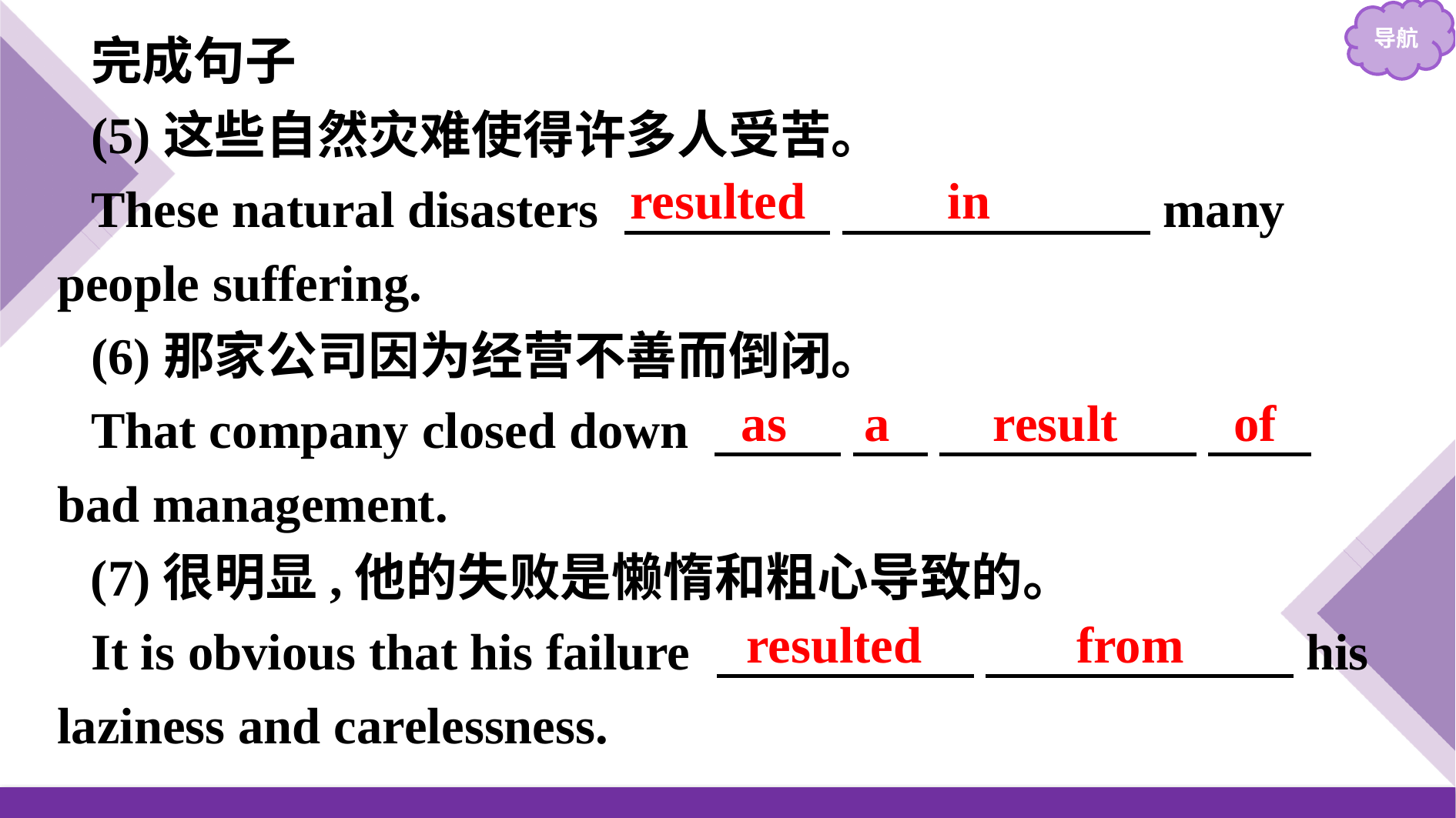

完成句子
(5)这些自然灾难使得许多人受苦。
These natural disasters 　　　　 　　　　　　many people suffering.
(6)那家公司因为经营不善而倒闭。
That company closed down 　　     　 　　　　　 　　bad management.
(7)很明显,他的失败是懒惰和粗心导致的。
It is obvious that his failure 　　　　　 　　　　　　his laziness and carelessness.
resulted           in
as      a        result         of
resulted            from